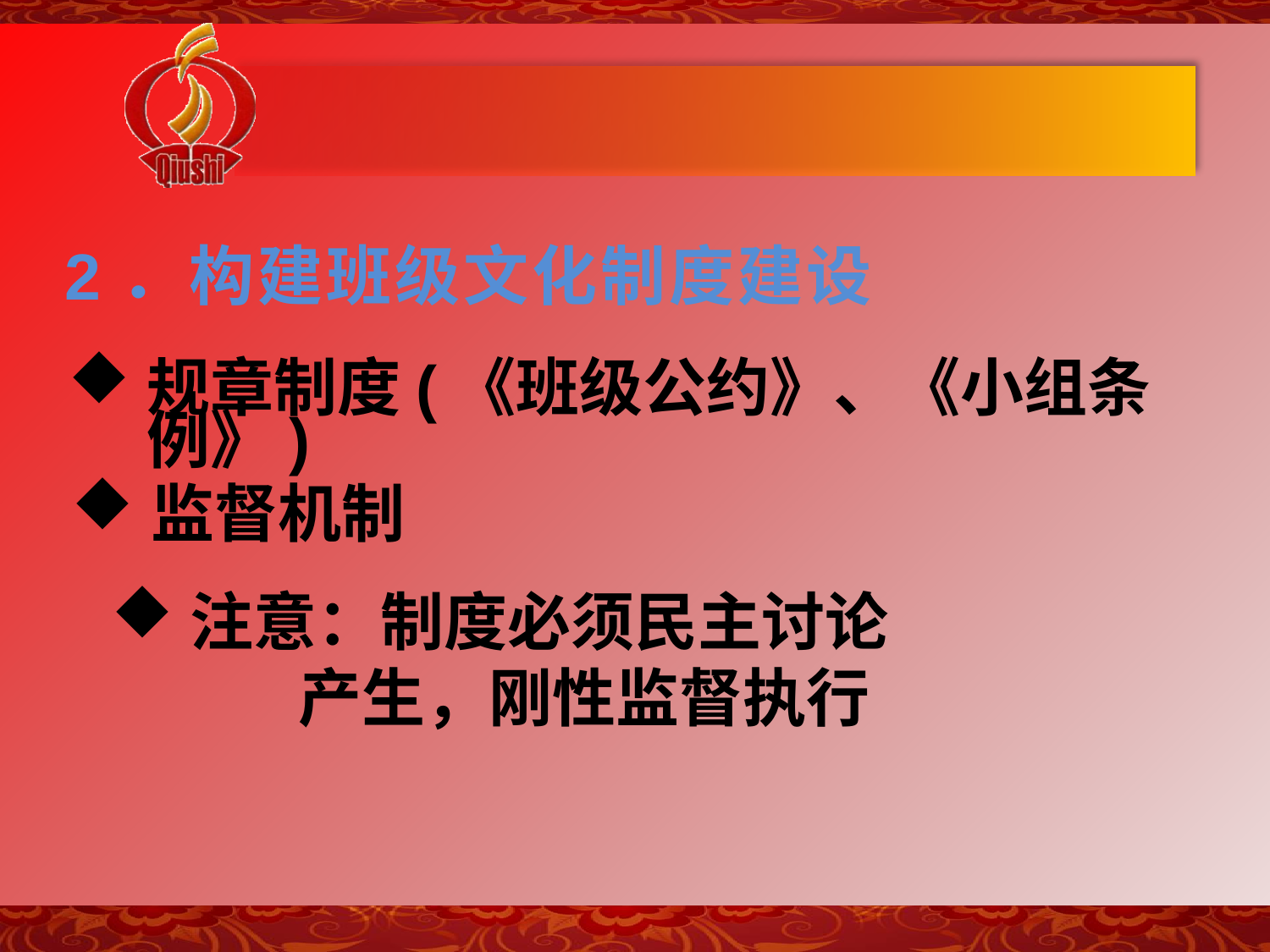

#
2．构建班级文化制度建设
规章制度(《班级公约》、《小组条例》)
监督机制
注意：制度必须民主讨论
            产生，刚性监督执行